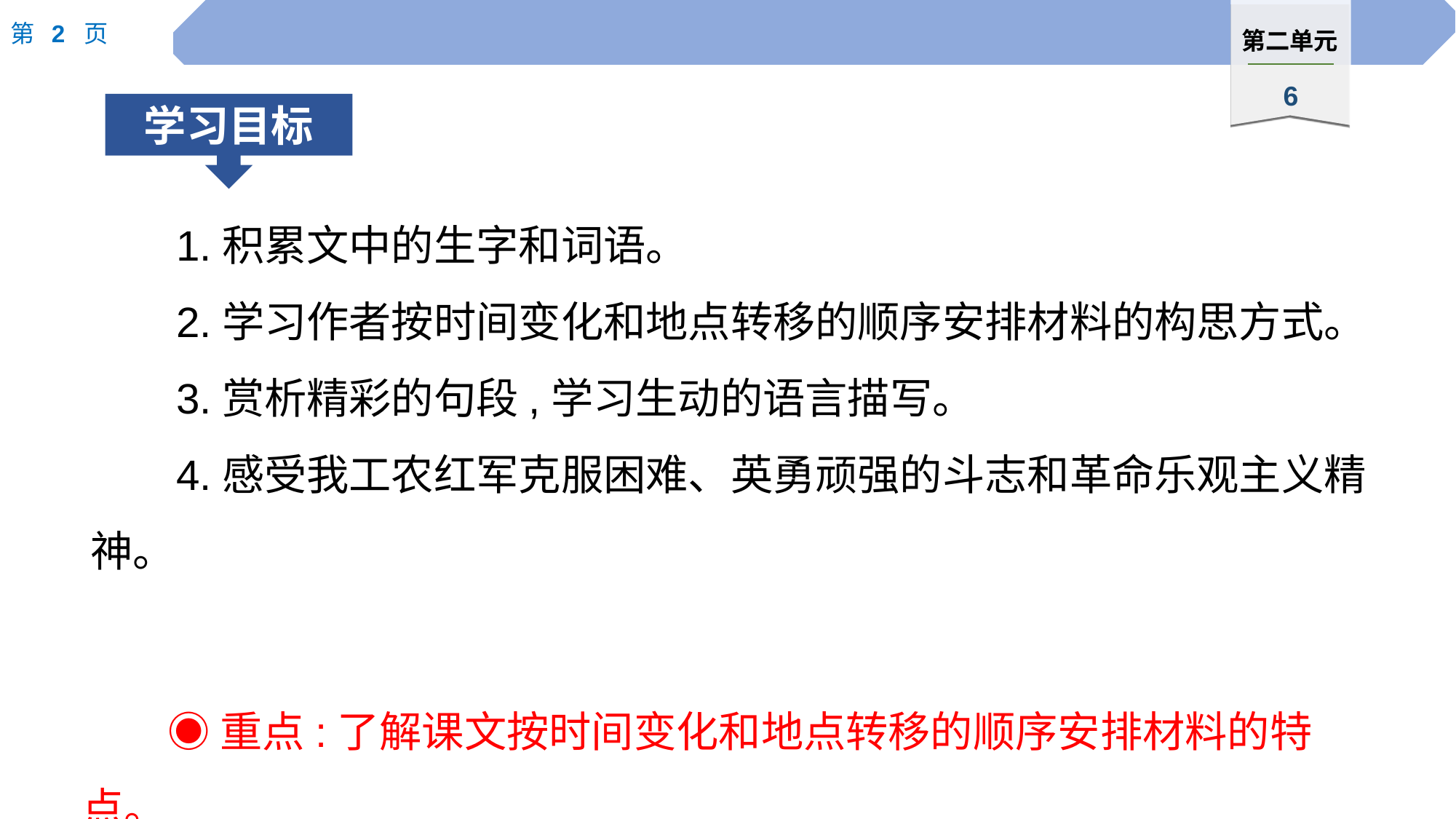

1.积累文中的生字和词语。
2.学习作者按时间变化和地点转移的顺序安排材料的构思方式。
3.赏析精彩的句段,学习生动的语言描写。
4.感受我工农红军克服困难、英勇顽强的斗志和革命乐观主义精神。

◉重点:了解课文按时间变化和地点转移的顺序安排材料的特点。